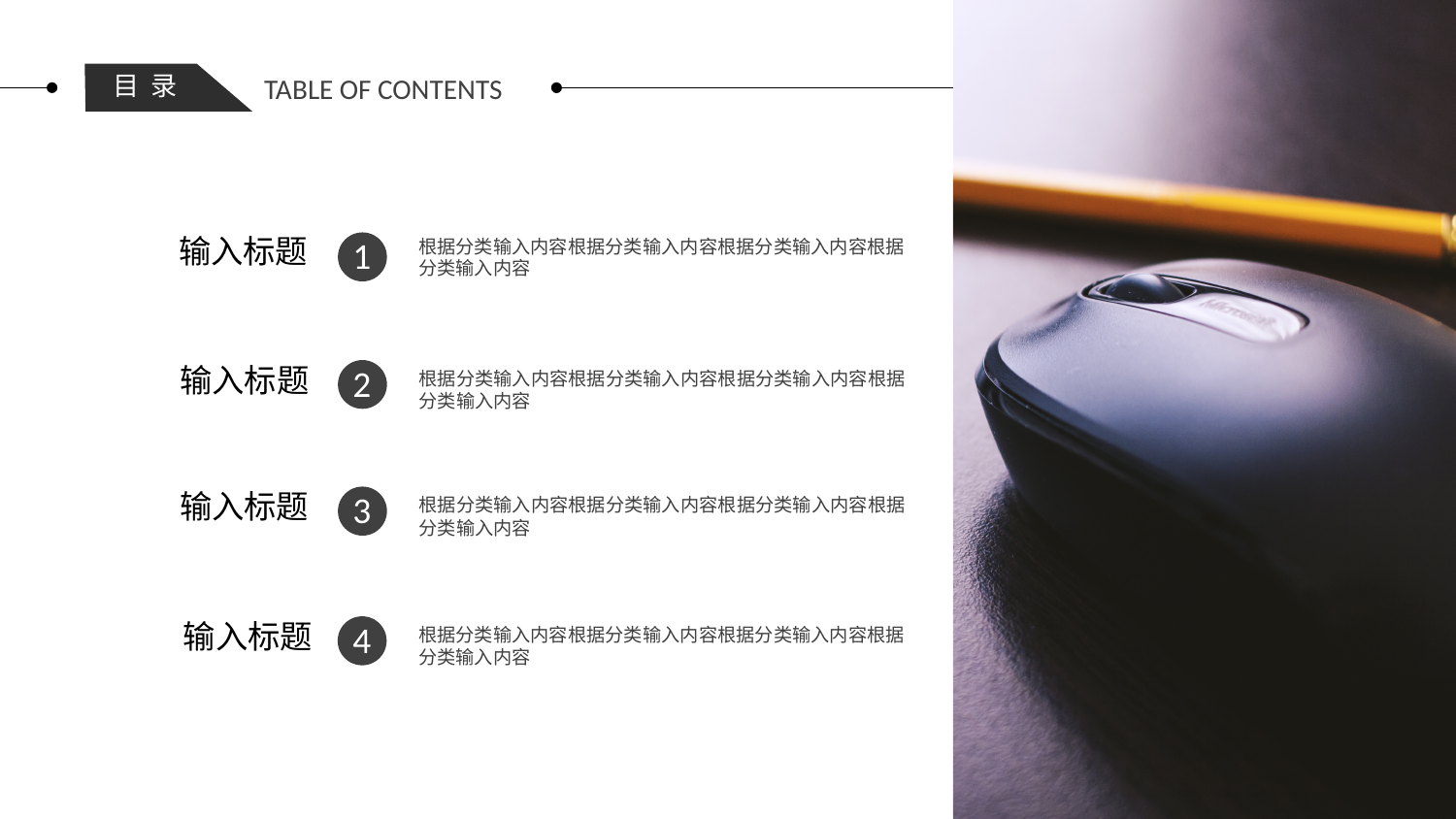

目  录

TABLE OF CONTENTS

输入标题
1
根据分类输入内容根据分类输入内容根据分类输入内容根据分类输入内容

输入标题
2

根据分类输入内容根据分类输入内容根据分类输入内容根据分类输入内容
输入标题
3

根据分类输入内容根据分类输入内容根据分类输入内容根据分类输入内容
输入标题
4

根据分类输入内容根据分类输入内容根据分类输入内容根据分类输入内容